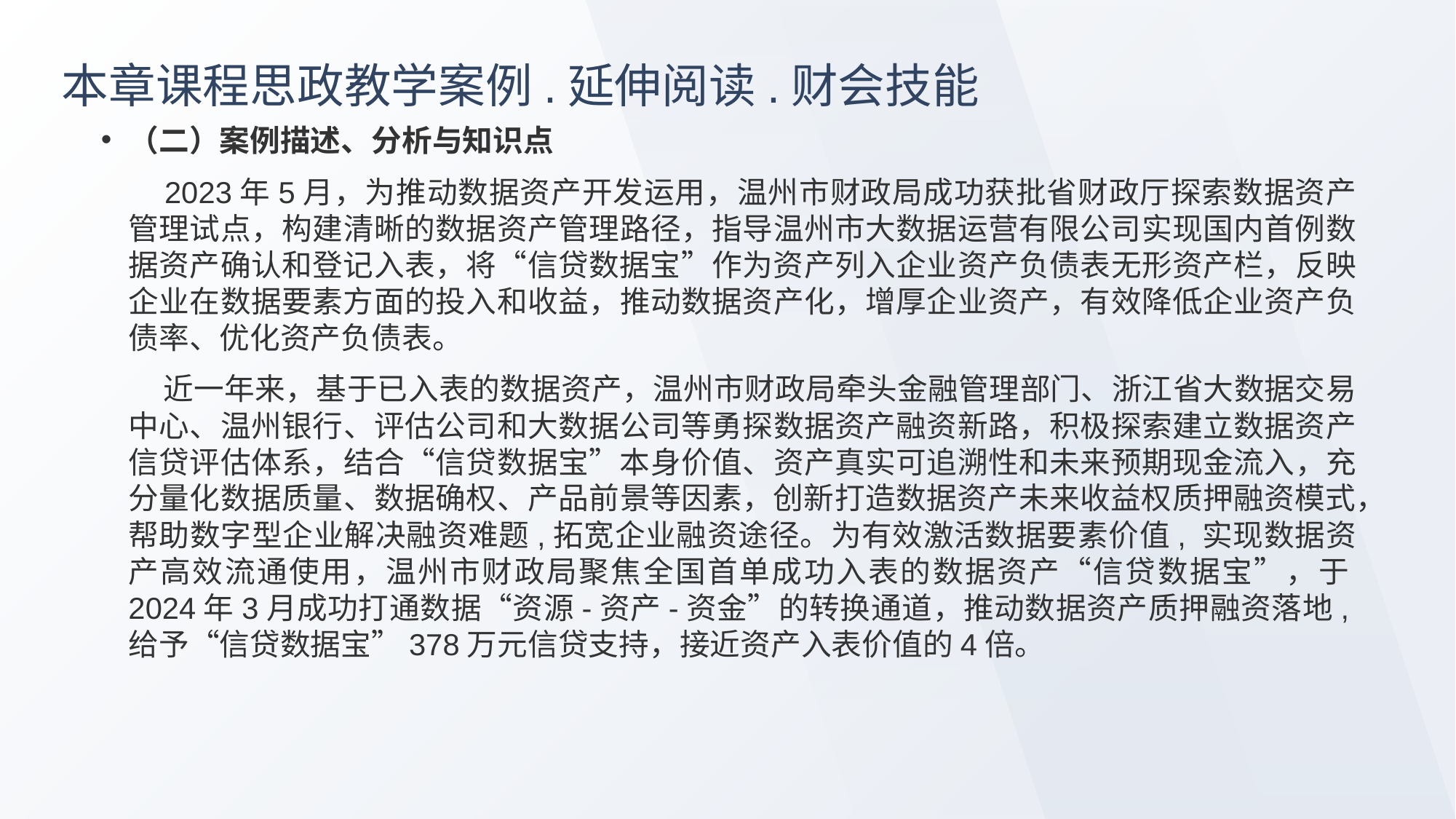

# 本章课程思政教学案例.延伸阅读.财会技能
（二）案例描述、分析与知识点
    2023年5月，为推动数据资产开发运用，温州市财政局成功获批省财政厅探索数据资产管理试点，构建清晰的数据资产管理路径，指导温州市大数据运营有限公司实现国内首例数据资产确认和登记入表，将“信贷数据宝”作为资产列入企业资产负债表无形资产栏，反映企业在数据要素方面的投入和收益，推动数据资产化，增厚企业资产，有效降低企业资产负债率、优化资产负债表。
    近一年来，基于已入表的数据资产，温州市财政局牵头金融管理部门、浙江省大数据交易中心、温州银行、评估公司和大数据公司等勇探数据资产融资新路，积极探索建立数据资产信贷评估体系，结合“信贷数据宝”本身价值、资产真实可追溯性和未来预期现金流入，充分量化数据质量、数据确权、产品前景等因素，创新打造数据资产未来收益权质押融资模式，帮助数字型企业解决融资难题,拓宽企业融资途径。为有效激活数据要素价值, 实现数据资产高效流通使用，温州市财政局聚焦全国首单成功入表的数据资产“信贷数据宝”，于2024年3月成功打通数据“资源-资产-资金”的转换通道，推动数据资产质押融资落地,给予“信贷数据宝”378万元信贷支持，接近资产入表价值的4倍。